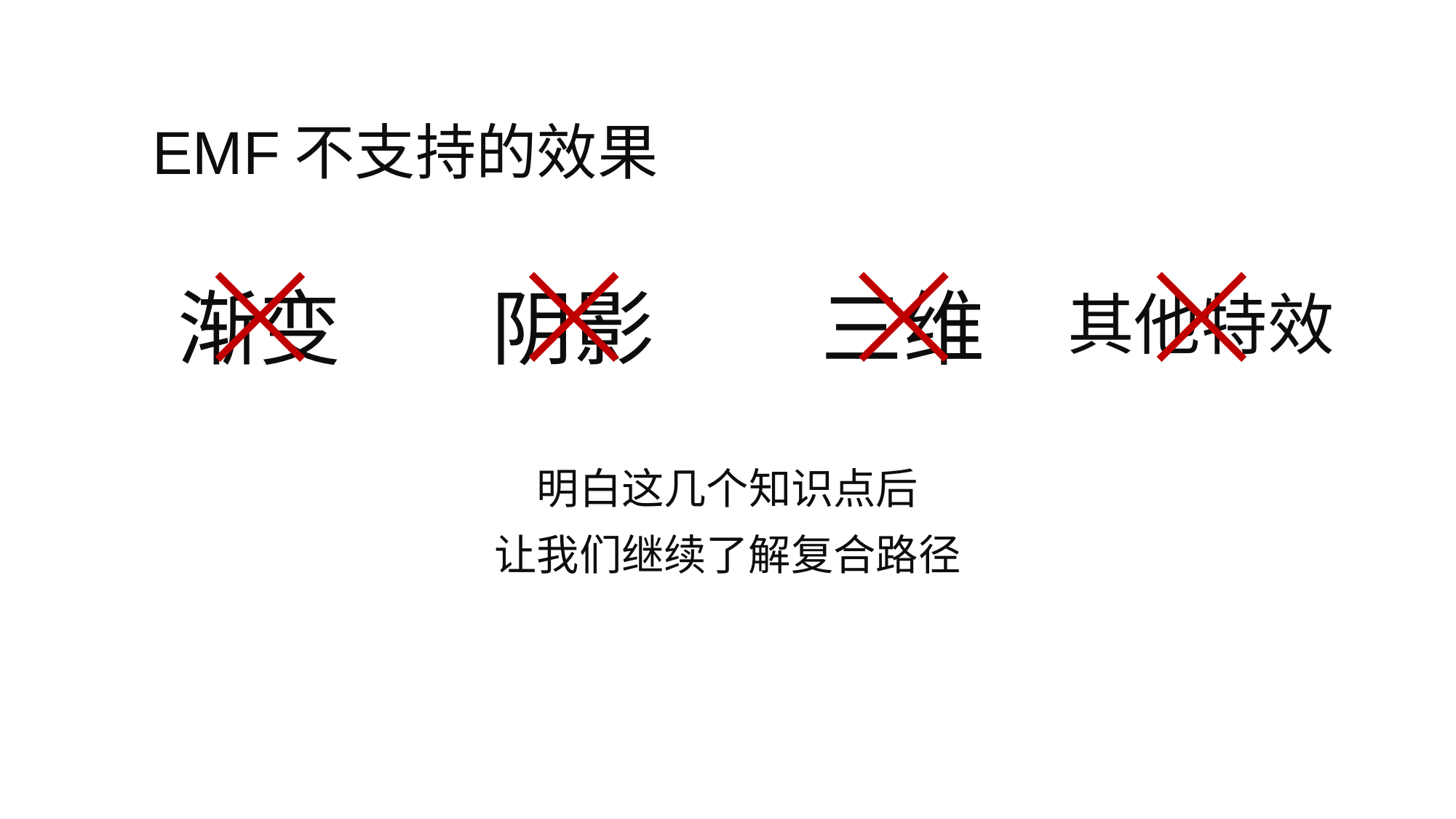

EMF不支持的效果

渐变
阴影
三维
其他特效
明白这几个知识点后
让我们继续了解复合路径